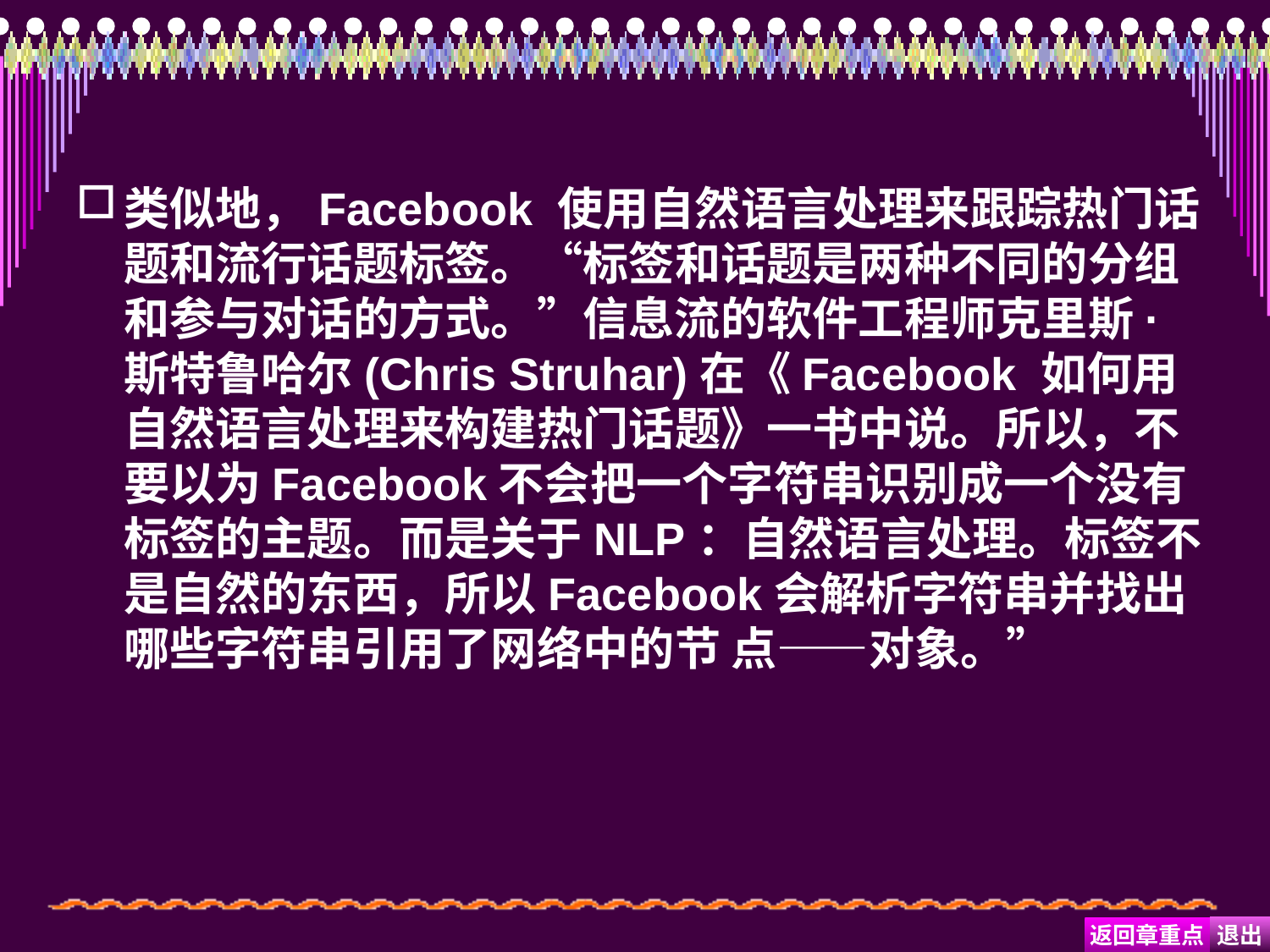

#
类似地，Facebook 使用自然语言处理来跟踪热门话题和流行话题标签。“标签和话题是两种不同的分组和参与对话的方式。”信息流的软件工程师克里斯·斯特鲁哈尔(Chris Struhar)在《Facebook 如何用自然语言处理来构建热门话题》一书中说。所以，不要以为Facebook不会把一个字符串识别成一个没有标签的主题。而是关于NLP：自然语言处理。标签不是自然的东西，所以Facebook会解析字符串并找出哪些字符串引用了网络中的节 点——对象。”